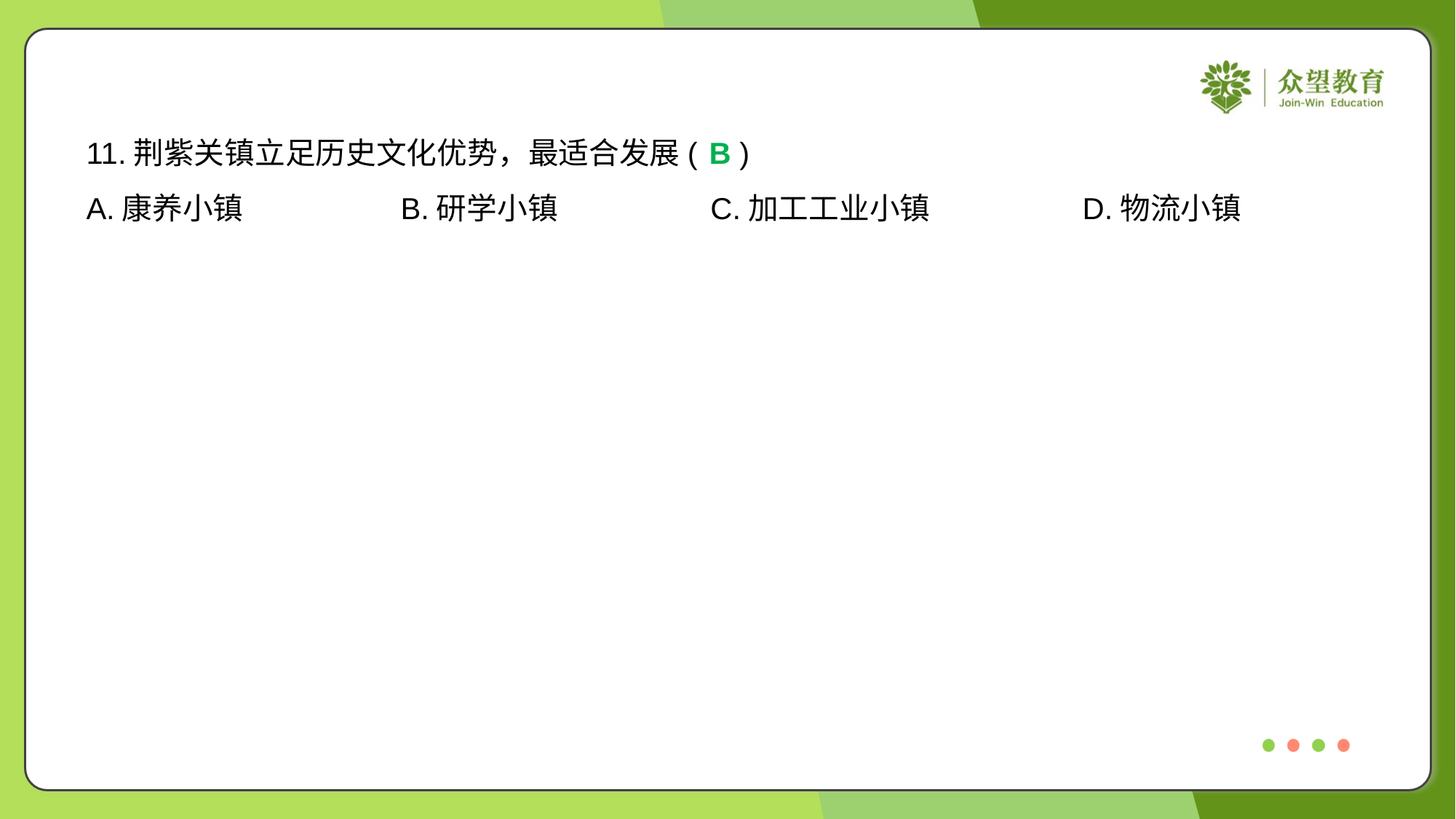

11.荆紫关镇立足历史文化优势，最适合发展(     )
B
A.康养小镇	B.研学小镇	C.加工工业小镇	D.物流小镇